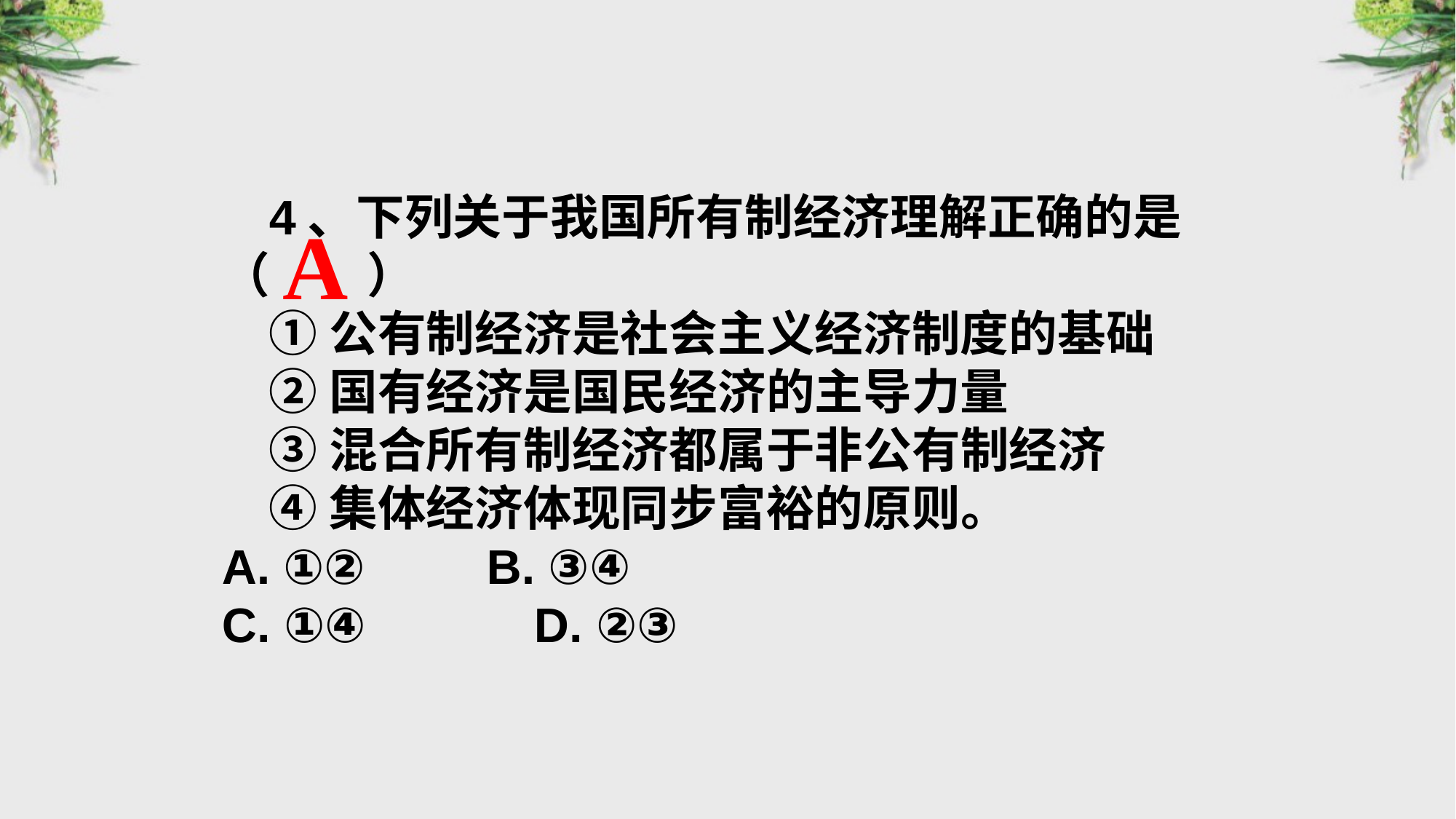

4、下列关于我国所有制经济理解正确的是（　　）
①公有制经济是社会主义经济制度的基础
②国有经济是国民经济的主导力量
③混合所有制经济都属于非公有制经济
④集体经济体现同步富裕的原则。
①②	       B. ③④
C. ①④	       D. ②③
A